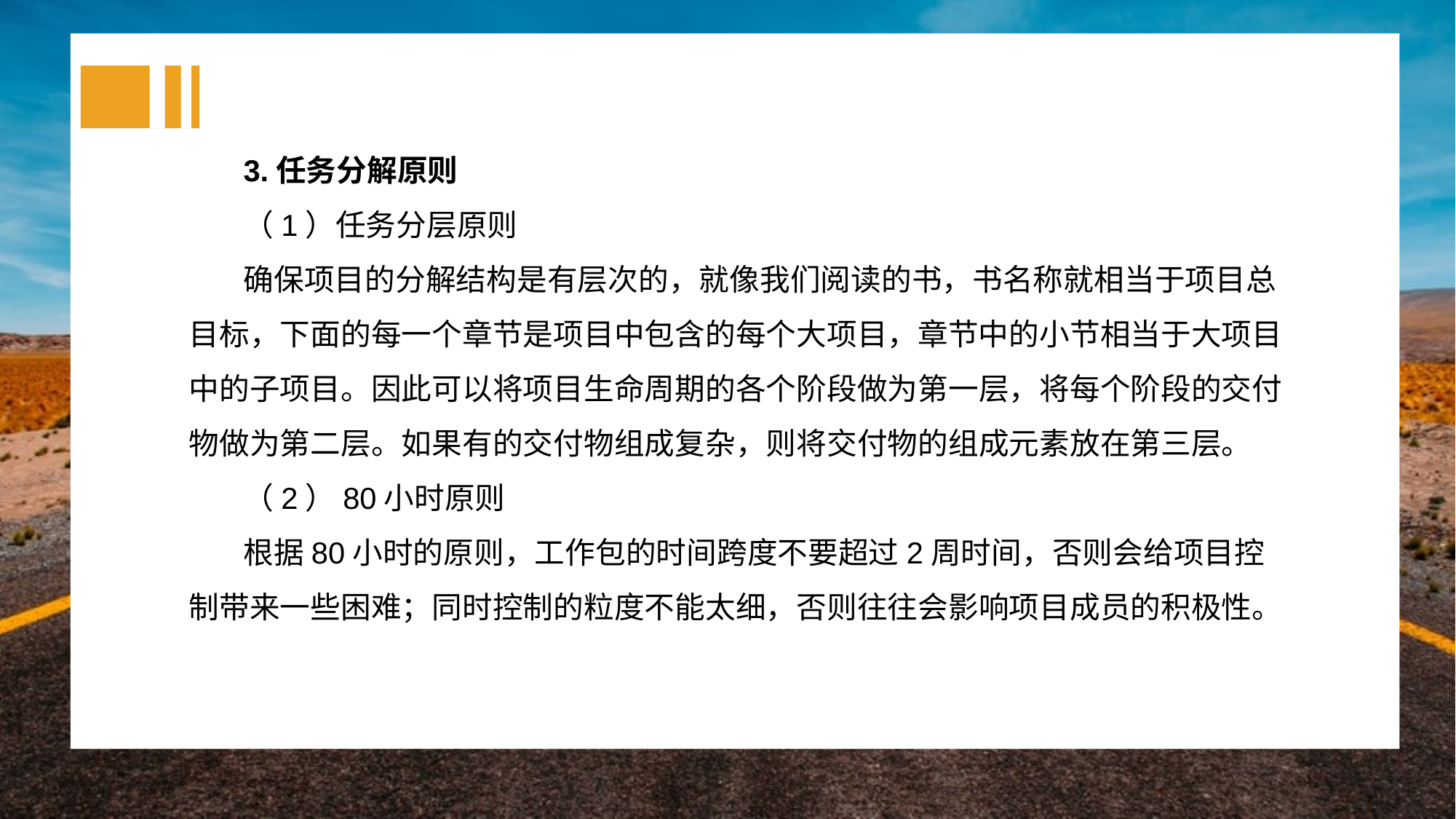

3.任务分解原则
（1）任务分层原则
确保项目的分解结构是有层次的，就像我们阅读的书，书名称就相当于项目总目标，下面的每一个章节是项目中包含的每个大项目，章节中的小节相当于大项目中的子项目。因此可以将项目生命周期的各个阶段做为第一层，将每个阶段的交付物做为第二层。如果有的交付物组成复杂，则将交付物的组成元素放在第三层。
（2）80小时原则
根据80小时的原则，工作包的时间跨度不要超过2周时间，否则会给项目控制带来一些困难；同时控制的粒度不能太细，否则往往会影响项目成员的积极性。